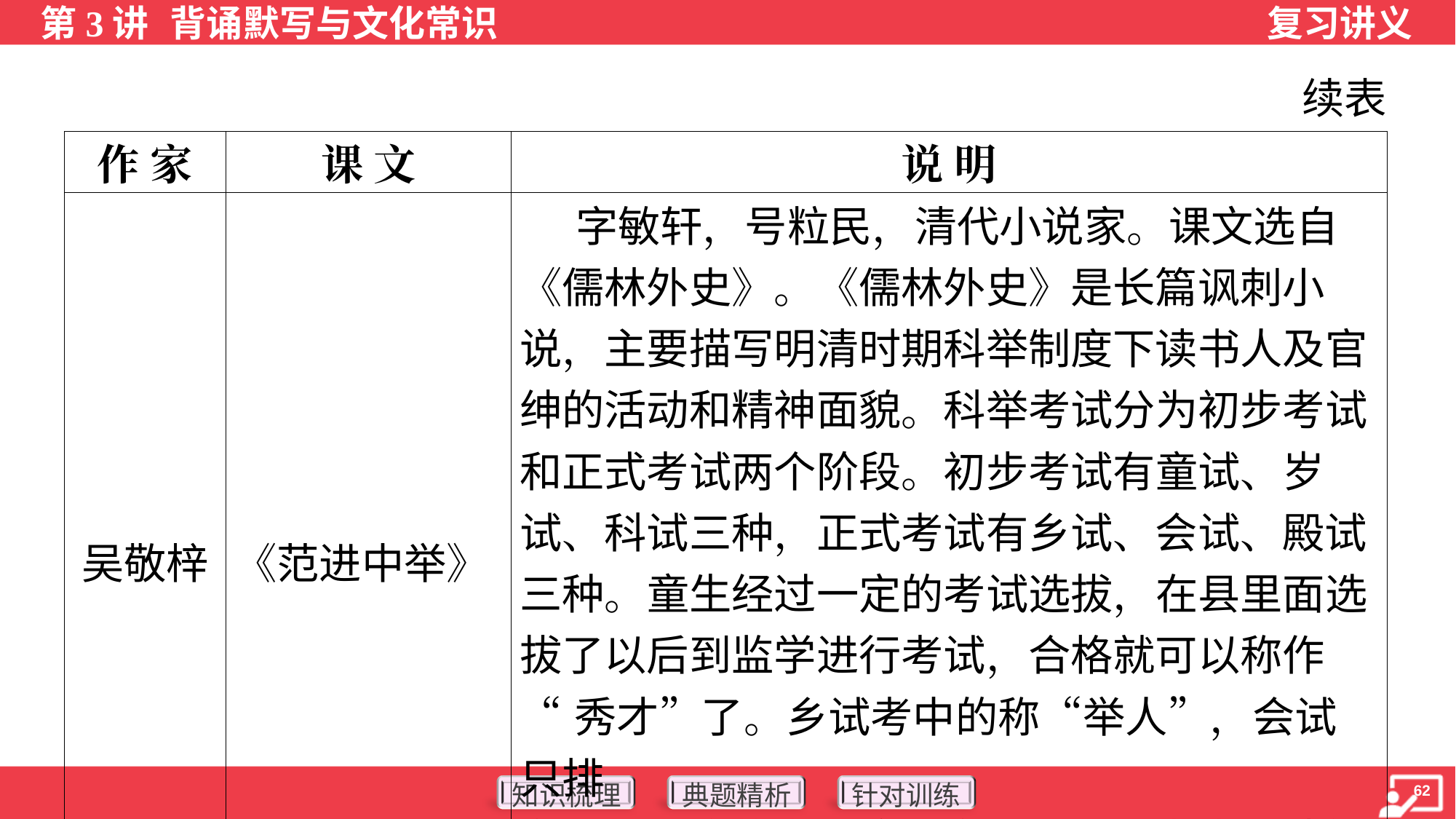

续表
| 作 家 | 课 文 | 说 明 |
| --- | --- | --- |
| 吴敬梓 | 《范进中举》 | 字敏轩，号粒民，清代小说家。课文选自 《儒林外史》。《儒林外史》是长篇讽刺小 说，主要描写明清时期科举制度下读书人及官 绅的活动和精神面貌。科举考试分为初步考试 和正式考试两个阶段。初步考试有童试、岁 试、科试三种，正式考试有乡试、会试、殿试 三种。童生经过一定的考试选拔，在县里面选 拔了以后到监学进行考试，合格就可以称作 “秀才”了。乡试考中的称“举人”，会试只排 名，会试合格者是临时身份，殿试考中后才能 成为进士。 |